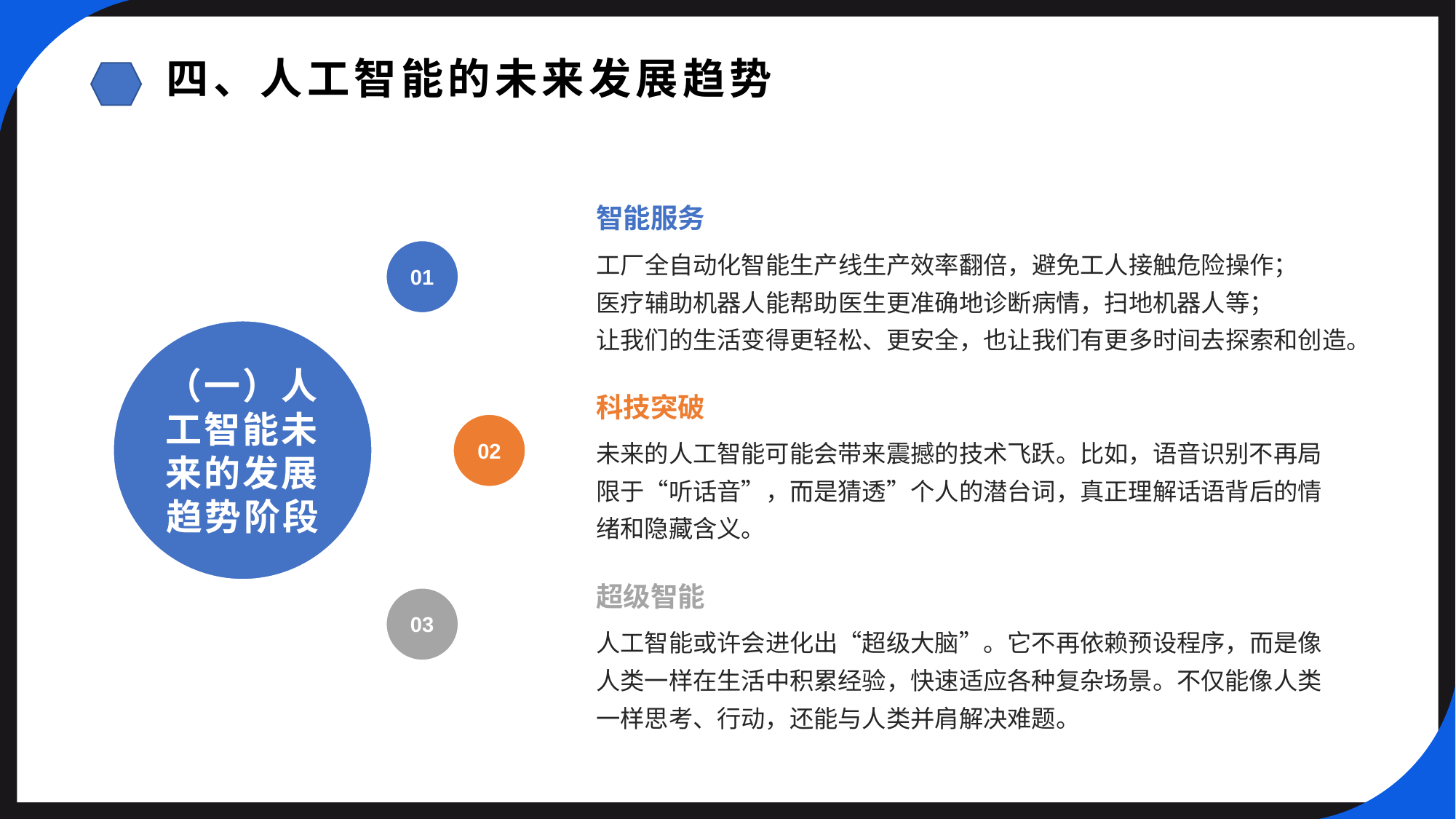

四、人工智能的未来发展趋势
智能服务

01
工厂全自动化智能生产线生产效率翻倍，避免工人接触危险操作；
医疗辅助机器人能帮助医生更准确地诊断病情，扫地机器人等；
让我们的生活变得更轻松、更安全，也让我们有更多时间去探索和创造。
（一）人工智能未来的发展趋势阶段
科技突破
02
未来的人工智能可能会带来震撼的技术飞跃。比如，语音识别不再局限于“听话音”，而是猜透”个人的潜台词，真正理解话语背后的情绪和隐藏含义。
超级智能
03
人工智能或许会进化出“超级大脑”。它不再依赖预设程序，而是像人类一样在生活中积累经验，快速适应各种复杂场景。不仅能像人类一样思考、行动，还能与人类并肩解决难题。